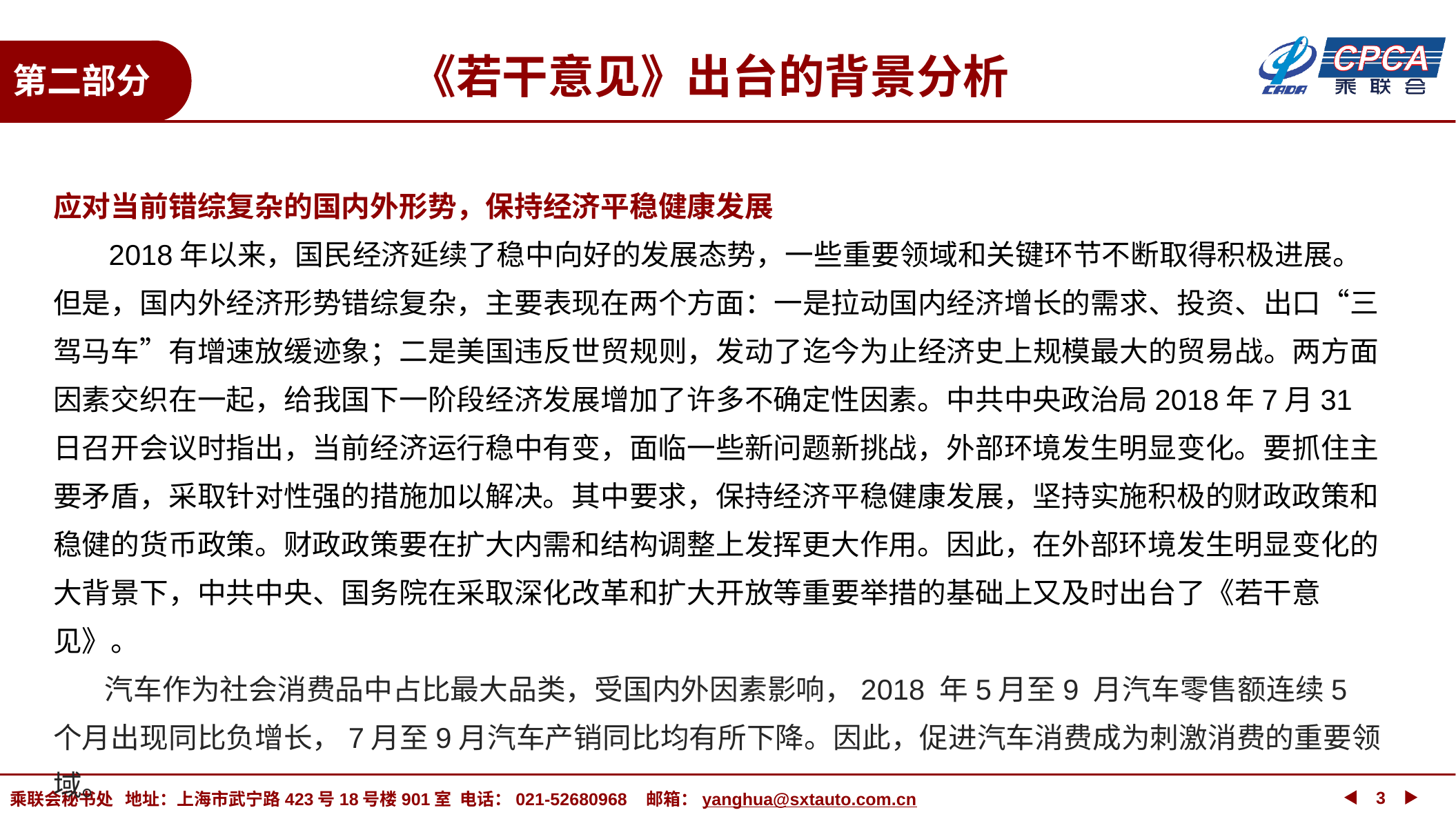

《若干意见》出台的背景分析
第二部分
应对当前错综复杂的国内外形势，保持经济平稳健康发展
       2018年以来，国民经济延续了稳中向好的发展态势，一些重要领域和关键环节不断取得积极进展。但是，国内外经济形势错综复杂，主要表现在两个方面：一是拉动国内经济增长的需求、投资、出口“三驾马车”有增速放缓迹象；二是美国违反世贸规则，发动了迄今为止经济史上规模最大的贸易战。两方面因素交织在一起，给我国下一阶段经济发展增加了许多不确定性因素。中共中央政治局2018年7月31日召开会议时指出，当前经济运行稳中有变，面临一些新问题新挑战，外部环境发生明显变化。要抓住主要矛盾，采取针对性强的措施加以解决。其中要求，保持经济平稳健康发展，坚持实施积极的财政政策和稳健的货币政策。财政政策要在扩大内需和结构调整上发挥更大作用。因此，在外部环境发生明显变化的大背景下，中共中央、国务院在采取深化改革和扩大开放等重要举措的基础上又及时出台了《若干意见》。
       汽车作为社会消费品中占比最大品类，受国内外因素影响，2018 年5月至9 月汽车零售额连续5 个月出现同比负增长，7月至9月汽车产销同比均有所下降。因此，促进汽车消费成为刺激消费的重要领域。